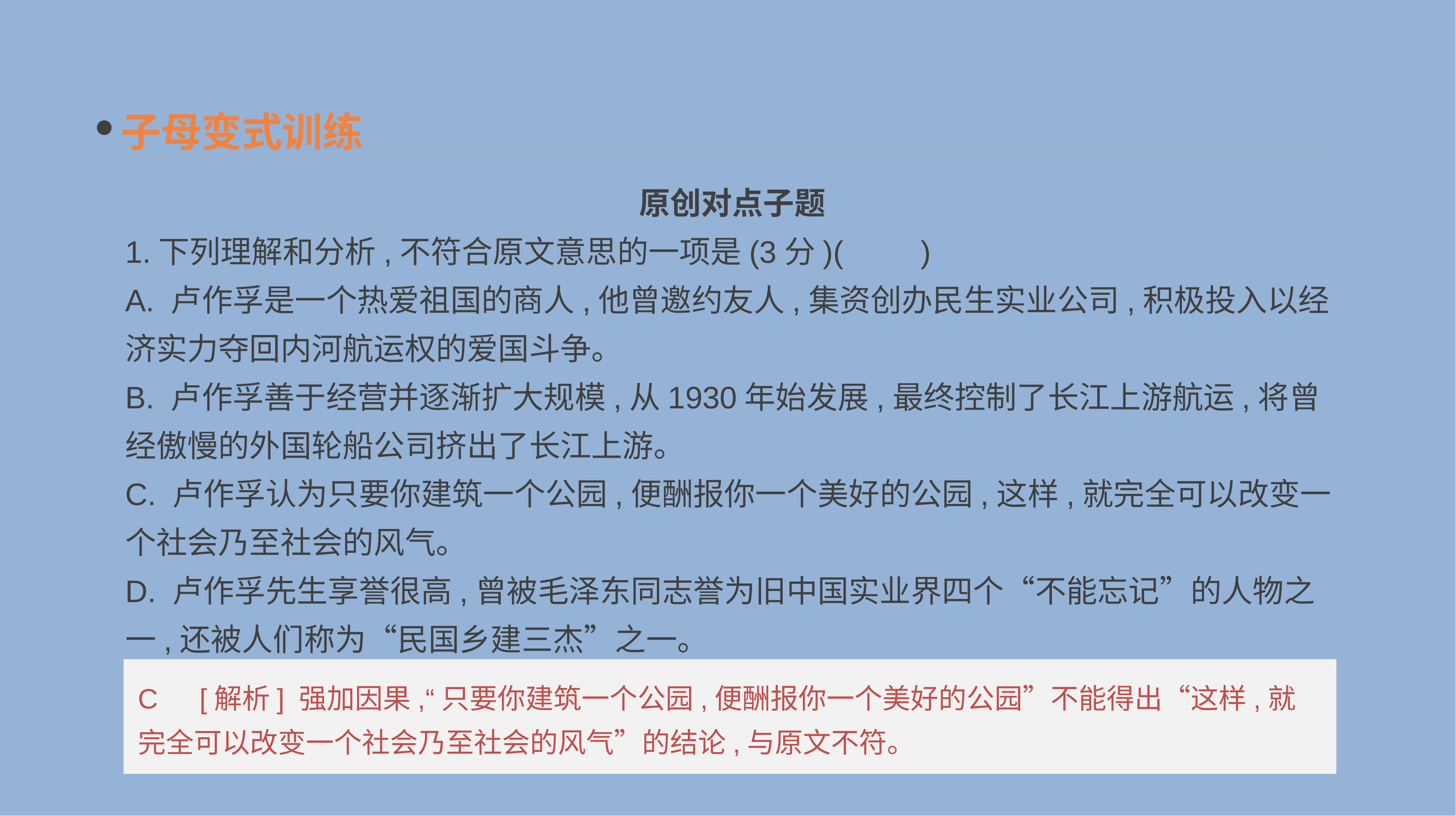

子母变式训练

原创对点子题
1.下列理解和分析,不符合原文意思的一项是(3分)(　　)
A. 卢作孚是一个热爱祖国的商人,他曾邀约友人,集资创办民生实业公司,积极投入以经济实力夺回内河航运权的爱国斗争。
B. 卢作孚善于经营并逐渐扩大规模,从1930年始发展,最终控制了长江上游航运,将曾经傲慢的外国轮船公司挤出了长江上游。
C. 卢作孚认为只要你建筑一个公园,便酬报你一个美好的公园,这样,就完全可以改变一个社会乃至社会的风气。
D. 卢作孚先生享誉很高,曾被毛泽东同志誉为旧中国实业界四个“不能忘记”的人物之一,还被人们称为“民国乡建三杰”之一。

C　[解析] 强加因果,“只要你建筑一个公园,便酬报你一个美好的公园”不能得出“这样,就完全可以改变一个社会乃至社会的风气”的结论,与原文不符。